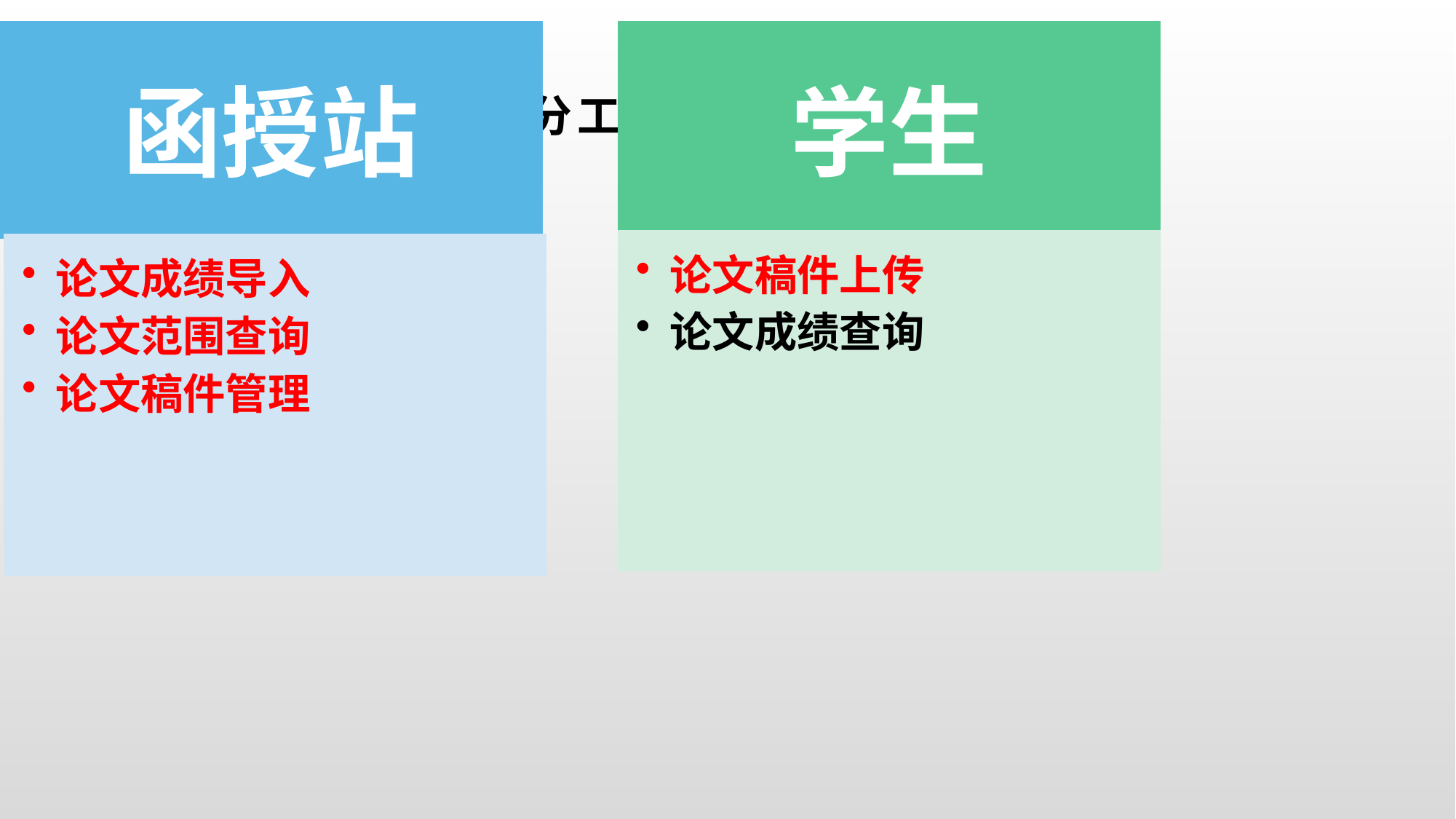

# 论文简版流程图-角色分工
函授站
论文成绩导入
论文范围查询
论文稿件管理
学生
论文稿件上传
论文成绩查询